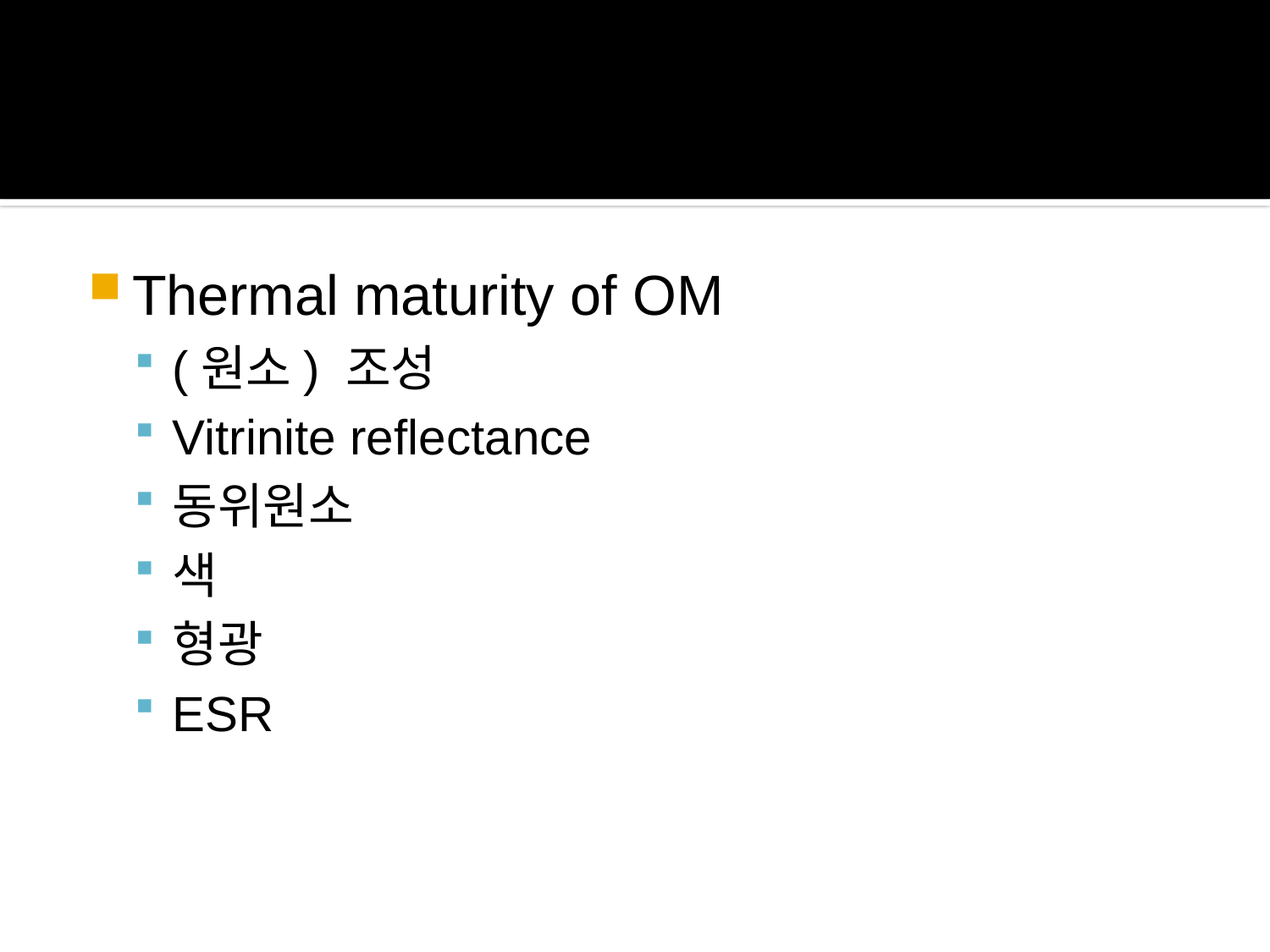

Thermal maturity of OM
(원소) 조성
Vitrinite reflectance
동위원소
색
형광
ESR